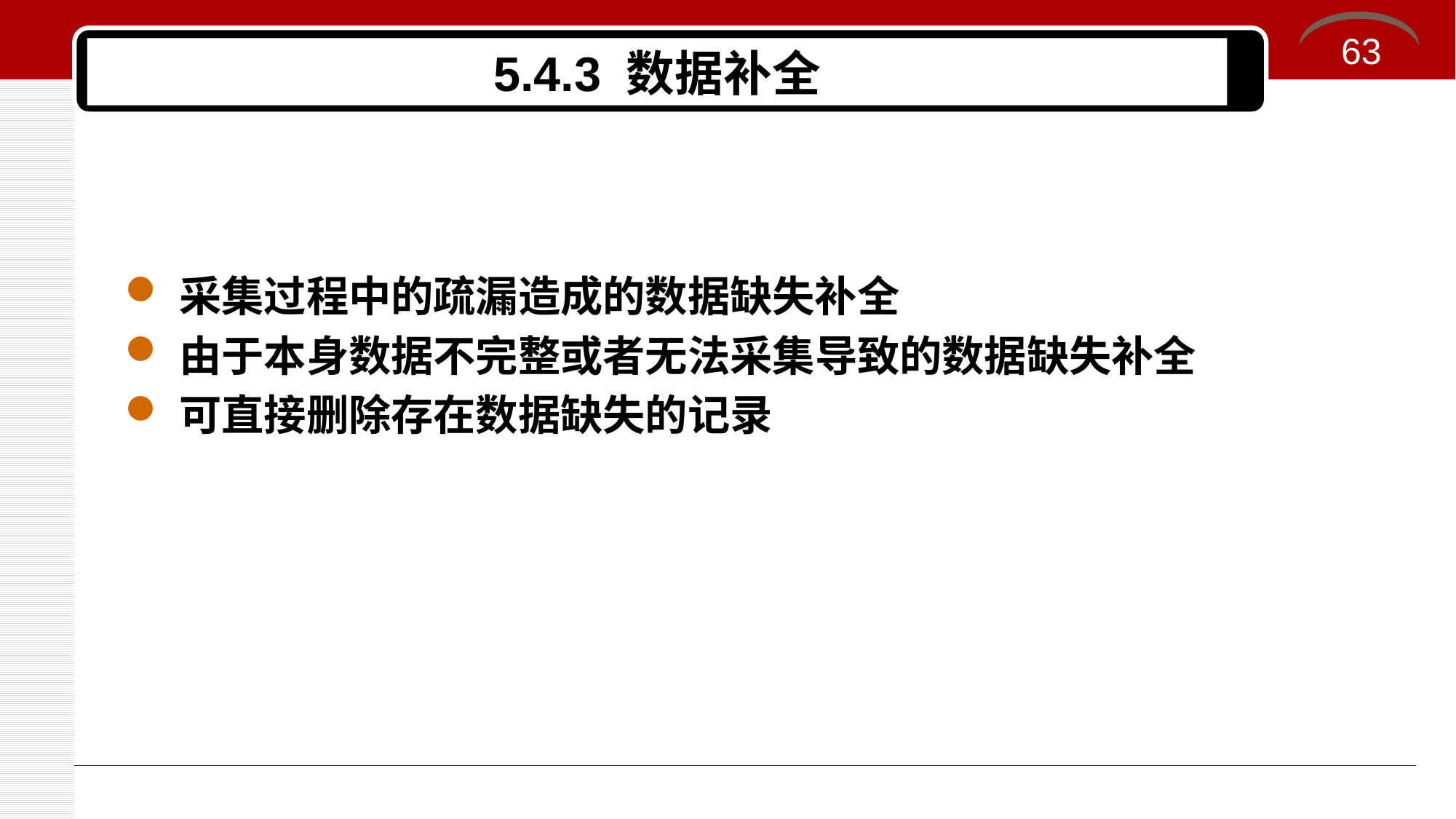

63
# 5.4.3 数据补全
采集过程中的疏漏造成的数据缺失补全
由于本身数据不完整或者无法采集导致的数据缺失补全
可直接删除存在数据缺失的记录